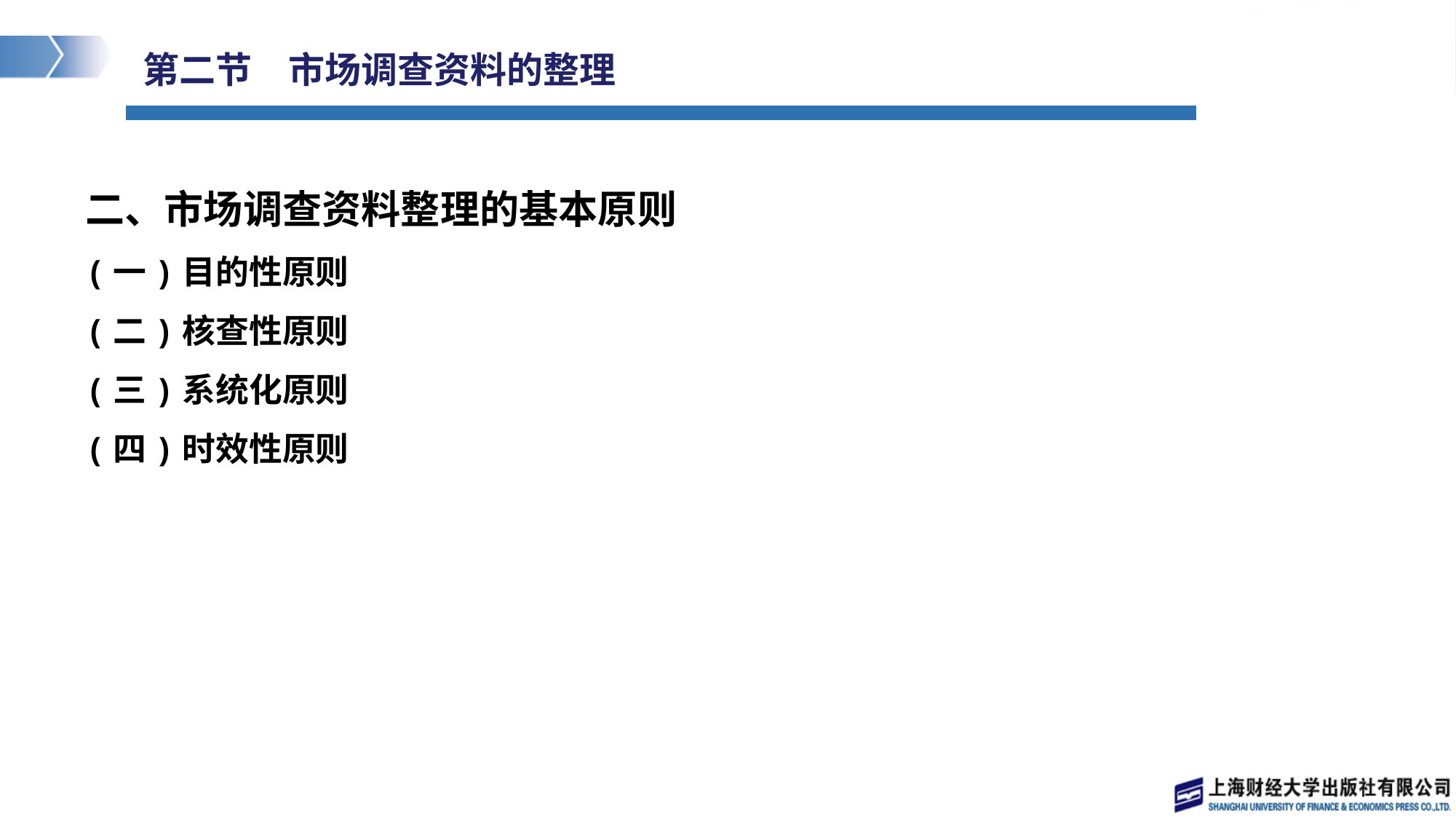

# 第二节　市场调查资料的整理
二、市场调查资料整理的基本原则
(一)目的性原则
(二)核查性原则
(三)系统化原则
(四)时效性原则